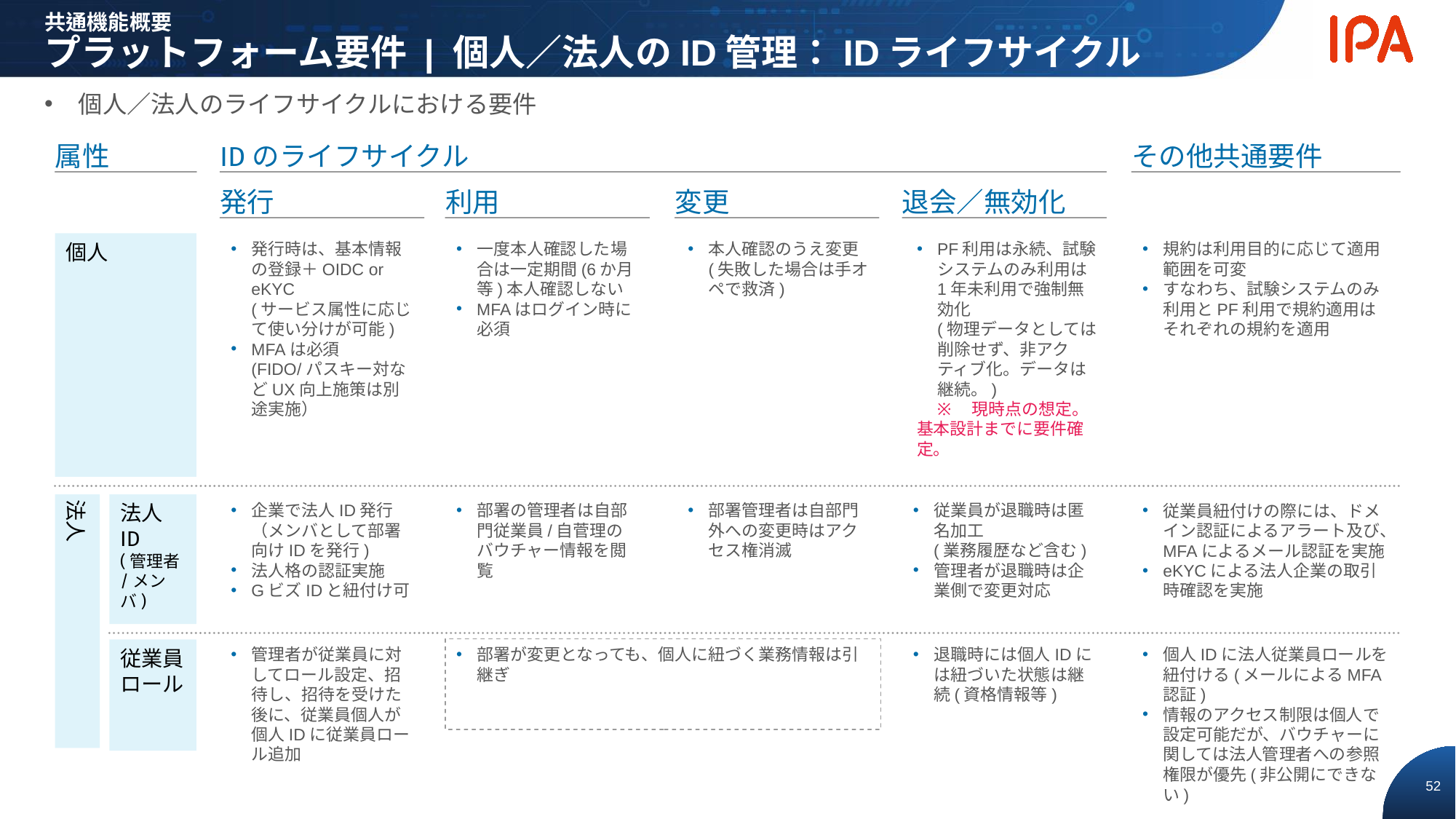

共通機能概要
プラットフォーム要件 | 個人／法人のID管理：IDライフサイクル
個人／法人のライフサイクルにおける要件
属性
IDのライフサイクル
その他共通要件
発行
利用
変更
退会／無効化
個人
発行時は、基本情報の登録＋OIDC or eKYC
(サービス属性に応じて使い分けが可能)
MFAは必須
(FIDO/パスキー対などUX向上施策は別途実施）
一度本人確認した場合は一定期間(6か月等)本人確認しない
MFAはログイン時に必須
本人確認のうえ変更
(失敗した場合は手オペで救済)
PF利用は永続、試験システムのみ利用は1年未利用で強制無効化
(物理データとしては削除せず、非アクティブ化。データは継続。)
※　現時点の想定。
基本設計までに要件確定。
規約は利用目的に応じて適用範囲を可変
すなわち、試験システムのみ利用とPF利用で規約適用はそれぞれの規約を適用

法人
法人ID
(管理者/メンバ)
企業で法人ID発行
（メンバとして部署向けIDを発行)
法人格の認証実施
GビズIDと紐付け可
部署の管理者は自部門従業員/自菅理のバウチャー情報を閲覧
部署管理者は自部門外への変更時はアクセス権消滅
従業員が退職時は匿名加工
(業務履歴など含む)
管理者が退職時は企業側で変更対応
従業員紐付けの際には、ドメイン認証によるアラート及び、MFAによるメール認証を実施
eKYCによる法人企業の取引時確認を実施
部署が変更となっても、個人に紐づく業務情報は引継ぎ
管理者が従業員に対してロール設定、招待し、招待を受けた後に、従業員個人が個人IDに従業員ロール追加
個人IDに法人従業員ロールを紐付ける(メールによるMFA認証)
情報のアクセス制限は個人で設定可能だが、バウチャーに関しては法人管理者への参照権限が優先(非公開にできない)
退職時には個人IDには紐づいた状態は継続(資格情報等)

従業員ロール